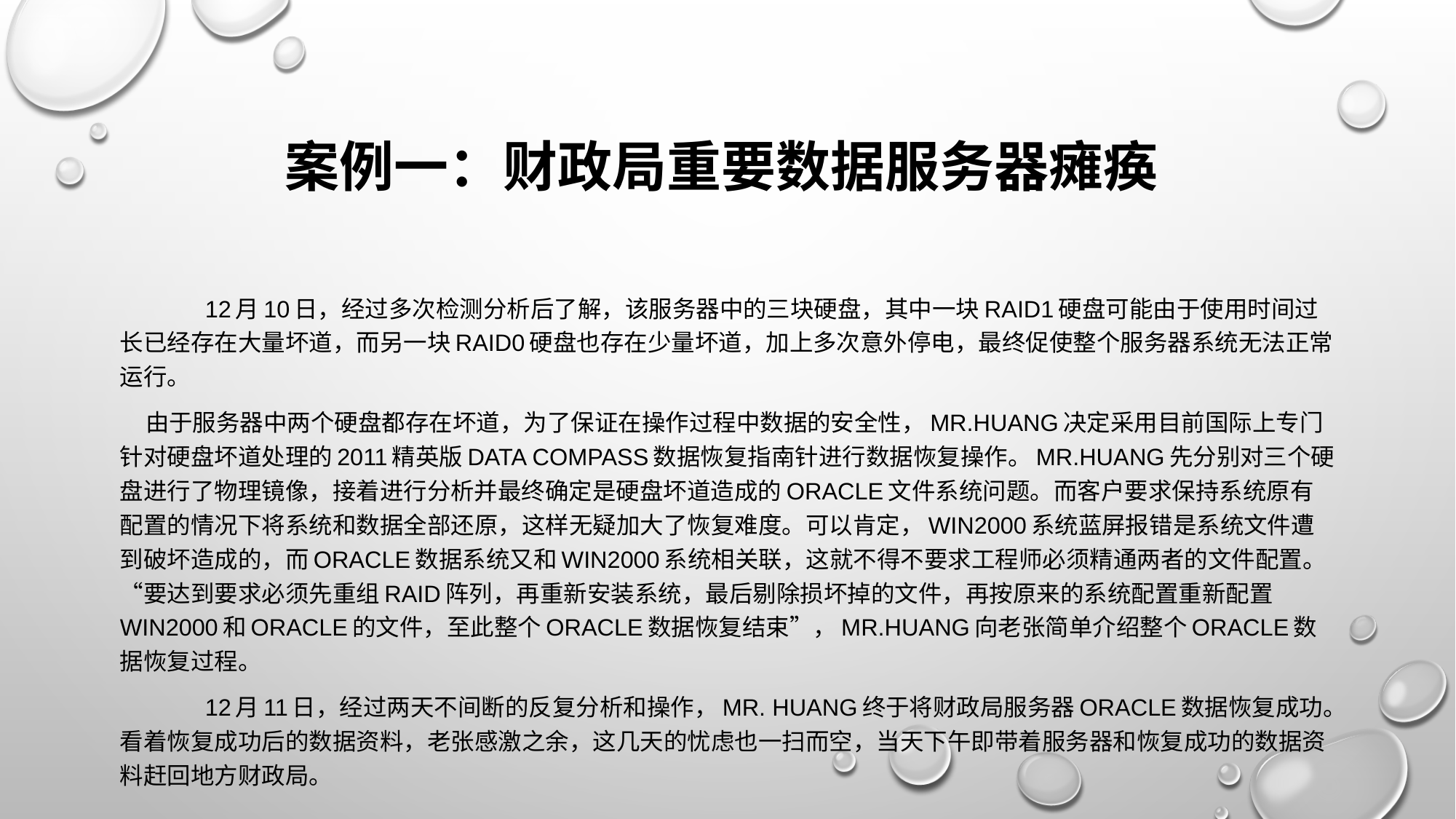

# 案例一：财政局重要数据服务器瘫痪
	12月10日，经过多次检测分析后了解，该服务器中的三块硬盘，其中一块RAID1硬盘可能由于使用时间过长已经存在大量坏道，而另一块RAID0硬盘也存在少量坏道，加上多次意外停电，最终促使整个服务器系统无法正常运行。
    由于服务器中两个硬盘都存在坏道，为了保证在操作过程中数据的安全性，Mr.Huang决定采用目前国际上专门针对硬盘坏道处理的2011精英版Data Compass数据恢复指南针进行数据恢复操作。Mr.Huang先分别对三个硬盘进行了物理镜像，接着进行分析并最终确定是硬盘坏道造成的Oracle文件系统问题。而客户要求保持系统原有配置的情况下将系统和数据全部还原，这样无疑加大了恢复难度。可以肯定，WIN2000系统蓝屏报错是系统文件遭到破坏造成的，而Oracle数据系统又和WIN2000系统相关联，这就不得不要求工程师必须精通两者的文件配置。“要达到要求必须先重组RAID阵列，再重新安装系统，最后剔除损坏掉的文件，再按原来的系统配置重新配置WIN2000和Oracle的文件，至此整个Oracle数据恢复结束”，Mr.Huang向老张简单介绍整个Oracle数据恢复过程。
	12月11日，经过两天不间断的反复分析和操作，Mr. Huang终于将财政局服务器Oracle数据恢复成功。看着恢复成功后的数据资料，老张感激之余，这几天的忧虑也一扫而空，当天下午即带着服务器和恢复成功的数据资料赶回地方财政局。